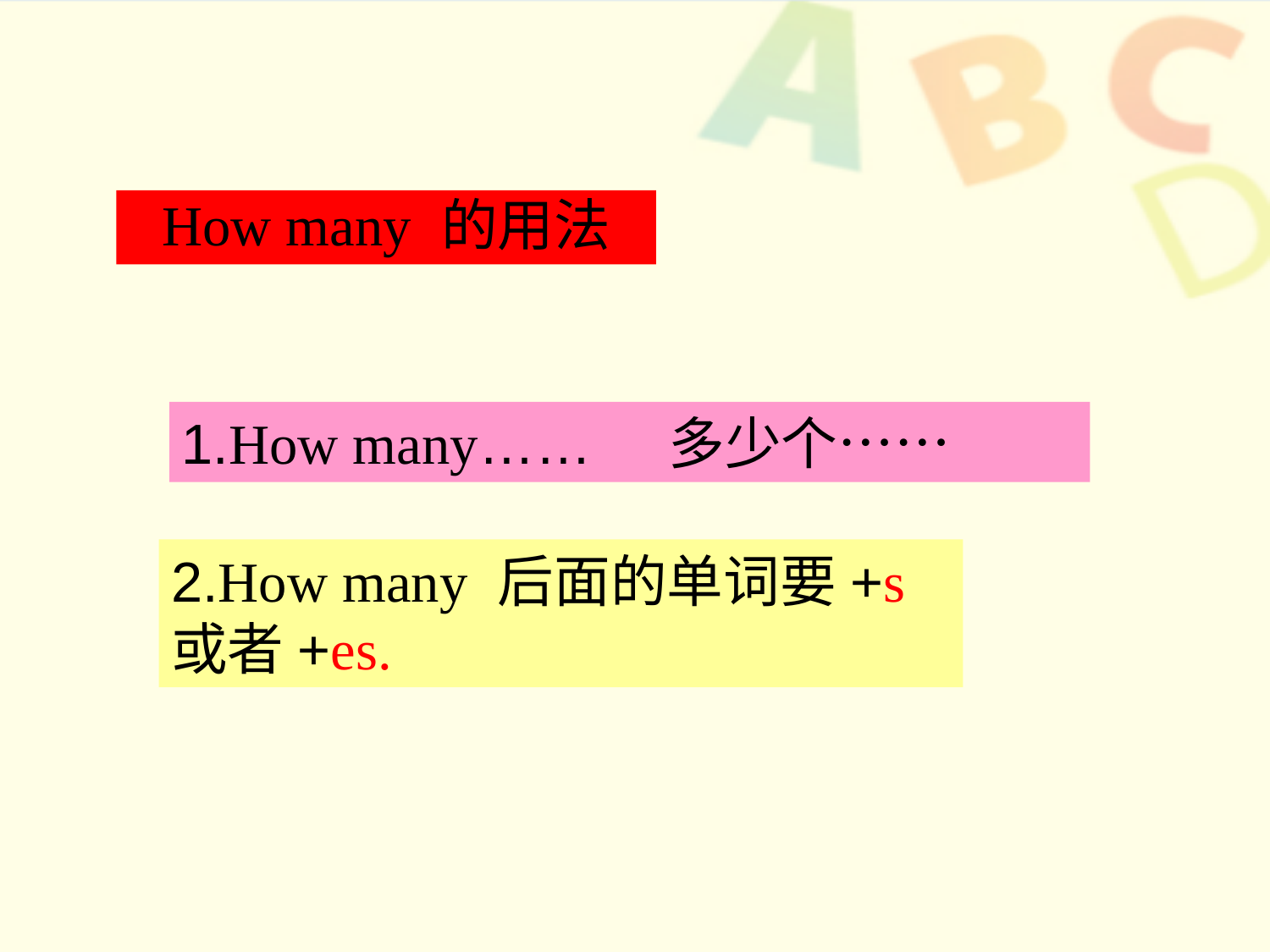

How many 的用法
1.How many……    多少个……
2.How many 后面的单词要+s或者+es.